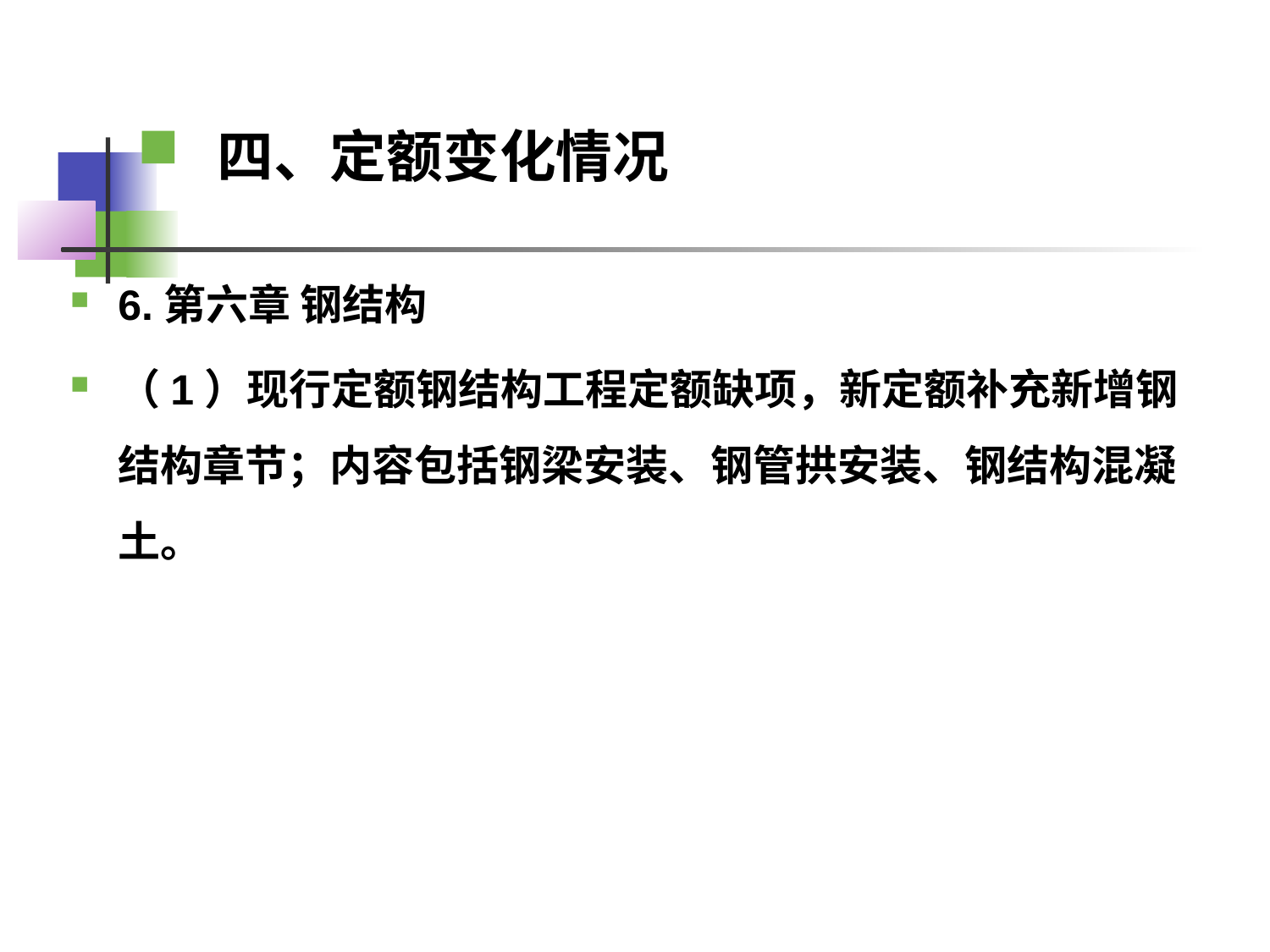

四、定额变化情况
6.第六章 钢结构
（1）现行定额钢结构工程定额缺项，新定额补充新增钢结构章节；内容包括钢梁安装、钢管拱安装、钢结构混凝土。